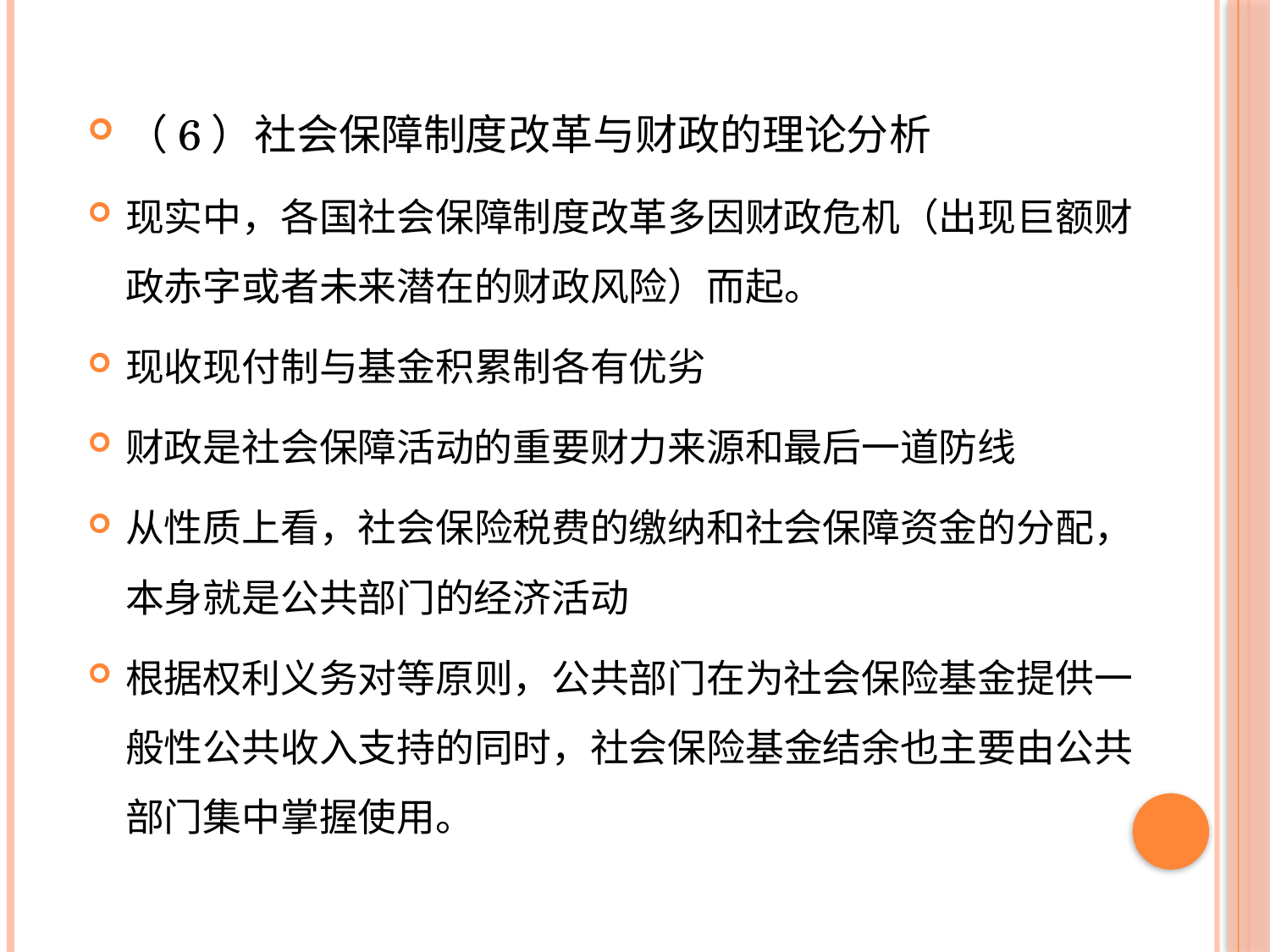

（6）社会保障制度改革与财政的理论分析
现实中，各国社会保障制度改革多因财政危机（出现巨额财政赤字或者未来潜在的财政风险）而起。
现收现付制与基金积累制各有优劣
财政是社会保障活动的重要财力来源和最后一道防线
从性质上看，社会保险税费的缴纳和社会保障资金的分配，本身就是公共部门的经济活动
根据权利义务对等原则，公共部门在为社会保险基金提供一般性公共收入支持的同时，社会保险基金结余也主要由公共部门集中掌握使用。